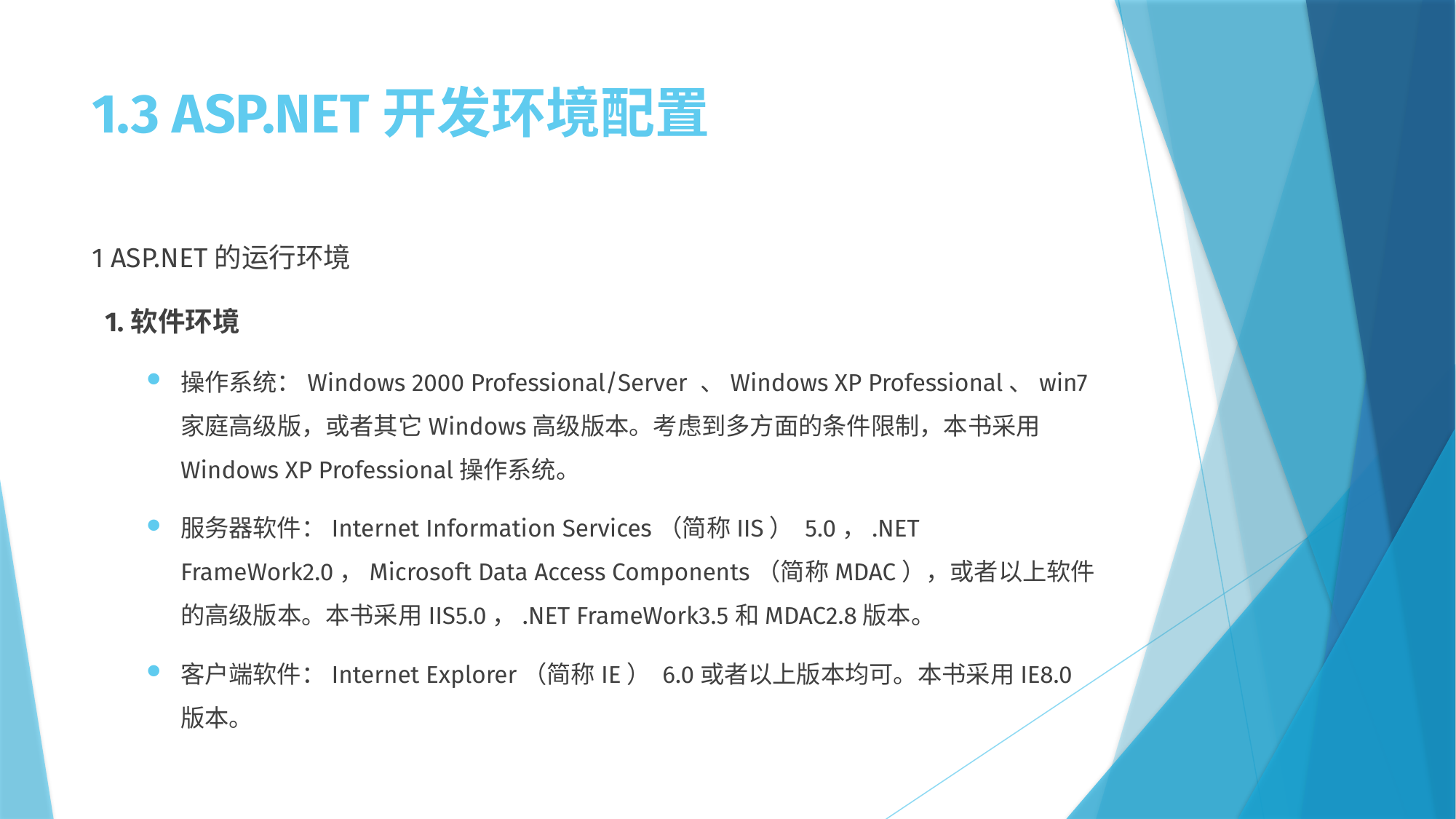

# 1.3 ASP.NET开发环境配置
1 ASP.NET的运行环境
  1.软件环境
操作系统：Windows 2000 Professional/Server 、Windows XP Professional、win7家庭高级版，或者其它Windows高级版本。考虑到多方面的条件限制，本书采用Windows XP Professional操作系统。
服务器软件：Internet Information Services（简称IIS） 5.0，.NET FrameWork2.0，Microsoft Data Access Components（简称MDAC），或者以上软件的高级版本。本书采用IIS5.0，.NET FrameWork3.5和MDAC2.8版本。
客户端软件：Internet Explorer（简称IE） 6.0或者以上版本均可。本书采用IE8.0版本。